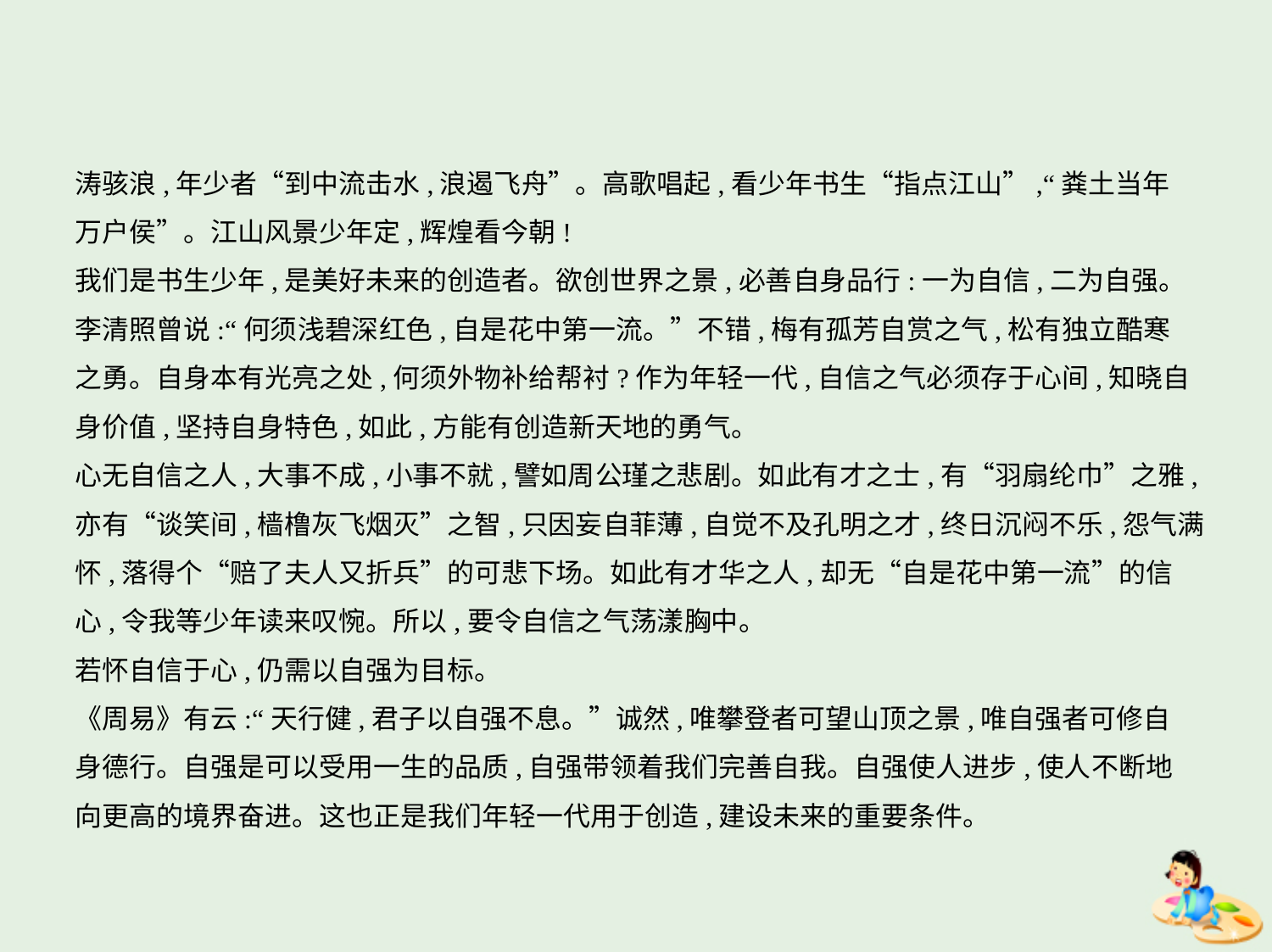

涛骇浪,年少者“到中流击水,浪遏飞舟”。高歌唱起,看少年书生“指点江山”,“粪土当年
万户侯”。江山风景少年定,辉煌看今朝!
我们是书生少年,是美好未来的创造者。欲创世界之景,必善自身品行:一为自信,二为自强。
李清照曾说:“何须浅碧深红色,自是花中第一流。”不错,梅有孤芳自赏之气,松有独立酷寒
之勇。自身本有光亮之处,何须外物补给帮衬?作为年轻一代,自信之气必须存于心间,知晓自
身价值,坚持自身特色,如此,方能有创造新天地的勇气。
心无自信之人,大事不成,小事不就,譬如周公瑾之悲剧。如此有才之士,有“羽扇纶巾”之雅,
亦有“谈笑间,樯橹灰飞烟灭”之智,只因妄自菲薄,自觉不及孔明之才,终日沉闷不乐,怨气满
怀,落得个“赔了夫人又折兵”的可悲下场。如此有才华之人,却无“自是花中第一流”的信
心,令我等少年读来叹惋。所以,要令自信之气荡漾胸中。
若怀自信于心,仍需以自强为目标。
《周易》有云:“天行健,君子以自强不息。”诚然,唯攀登者可望山顶之景,唯自强者可修自
身德行。自强是可以受用一生的品质,自强带领着我们完善自我。自强使人进步,使人不断地
向更高的境界奋进。这也正是我们年轻一代用于创造,建设未来的重要条件。